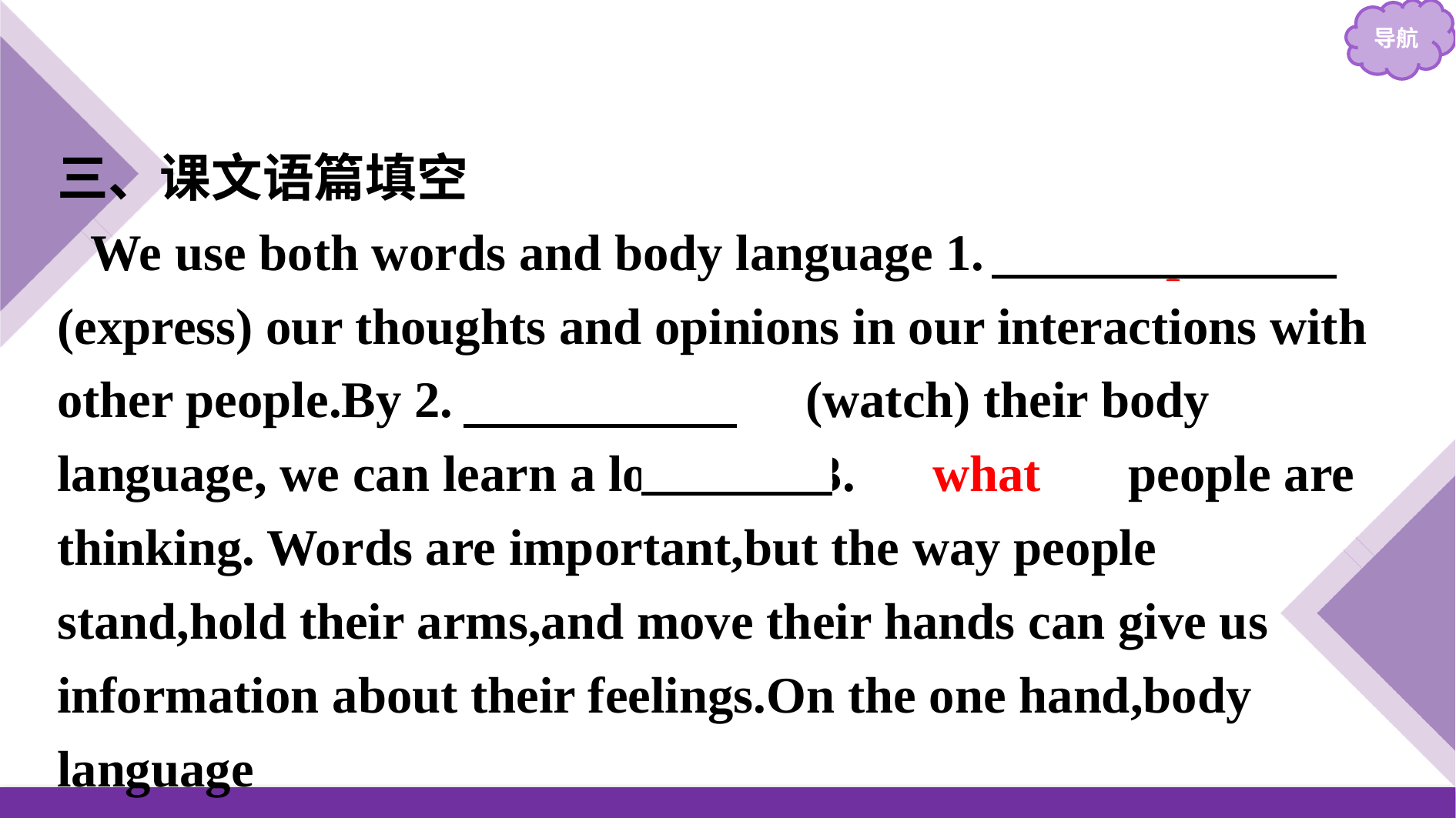

三、课文语篇填空
We use both words and body language 1.　to express　(express) our thoughts and opinions in our interactions with other people.By 2.　watching　(watch) their body language, we can learn a lot about 3.　what　 people are thinking. Words are important,but the way people stand,hold their arms,and move their hands can give us information about their feelings.On the one hand,body language